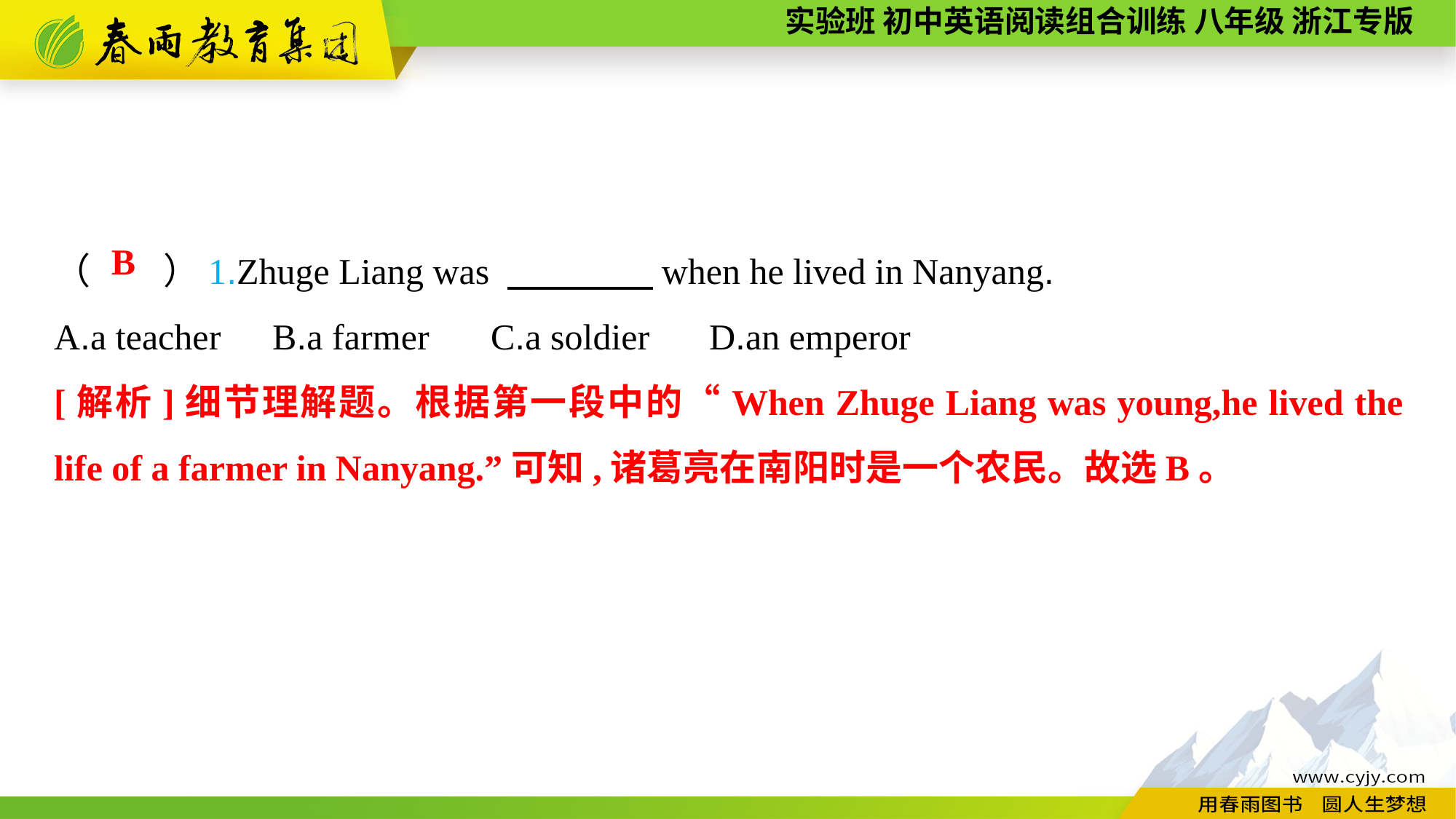

（　　）1.Zhuge Liang was 　　　　when he lived in Nanyang.
A.a teacher	B.a farmer	C.a soldier	D.an emperor
B
[解析]细节理解题。根据第一段中的“When Zhuge Liang was young,he lived the life of a farmer in Nanyang.”可知,诸葛亮在南阳时是一个农民。故选B。